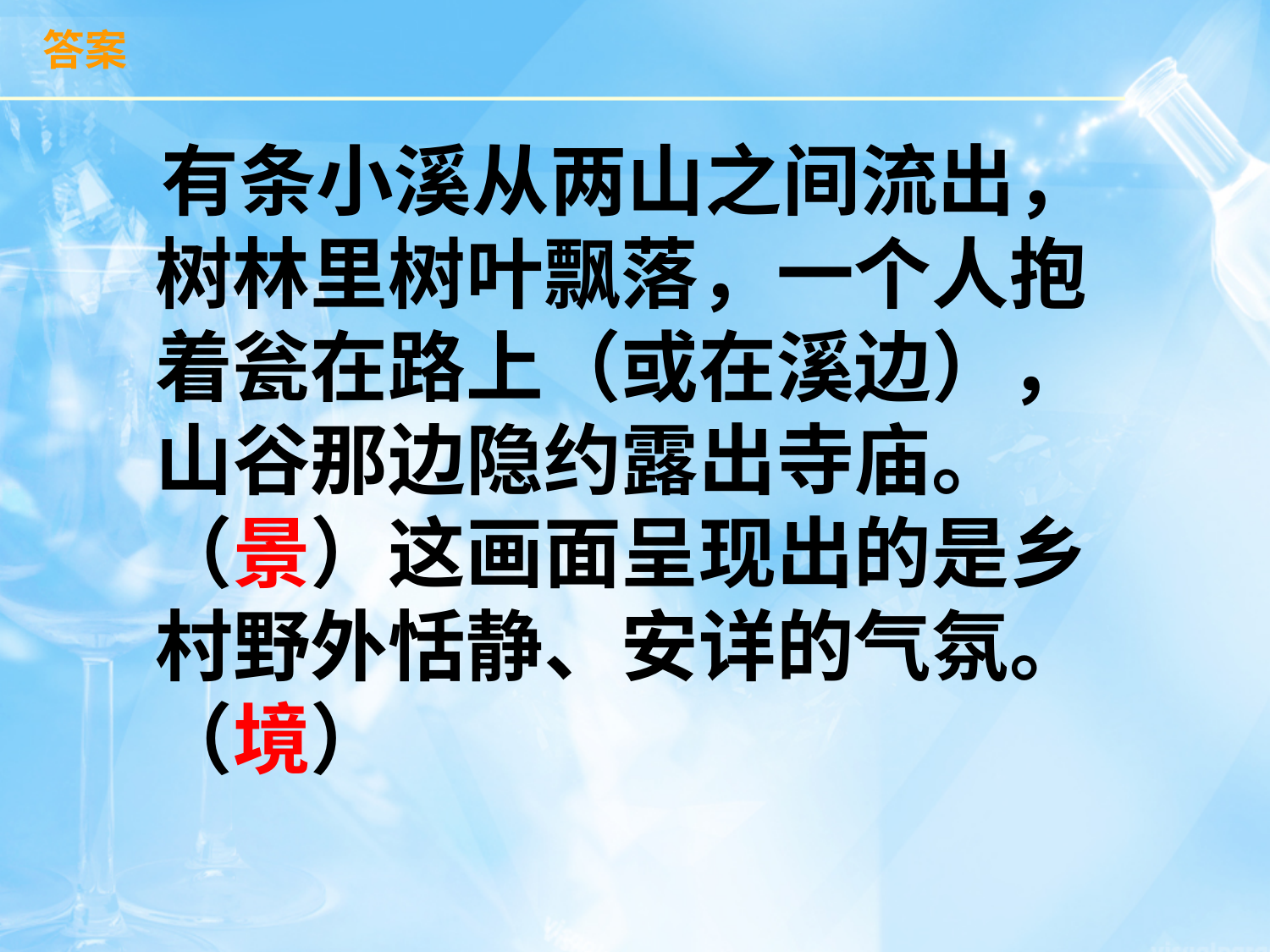

# 答案
  有条小溪从两山之间流出，树林里树叶飘落，一个人抱着瓮在路上（或在溪边），山谷那边隐约露出寺庙。（景）这画面呈现出的是乡村野外恬静、安详的气氛。（境）